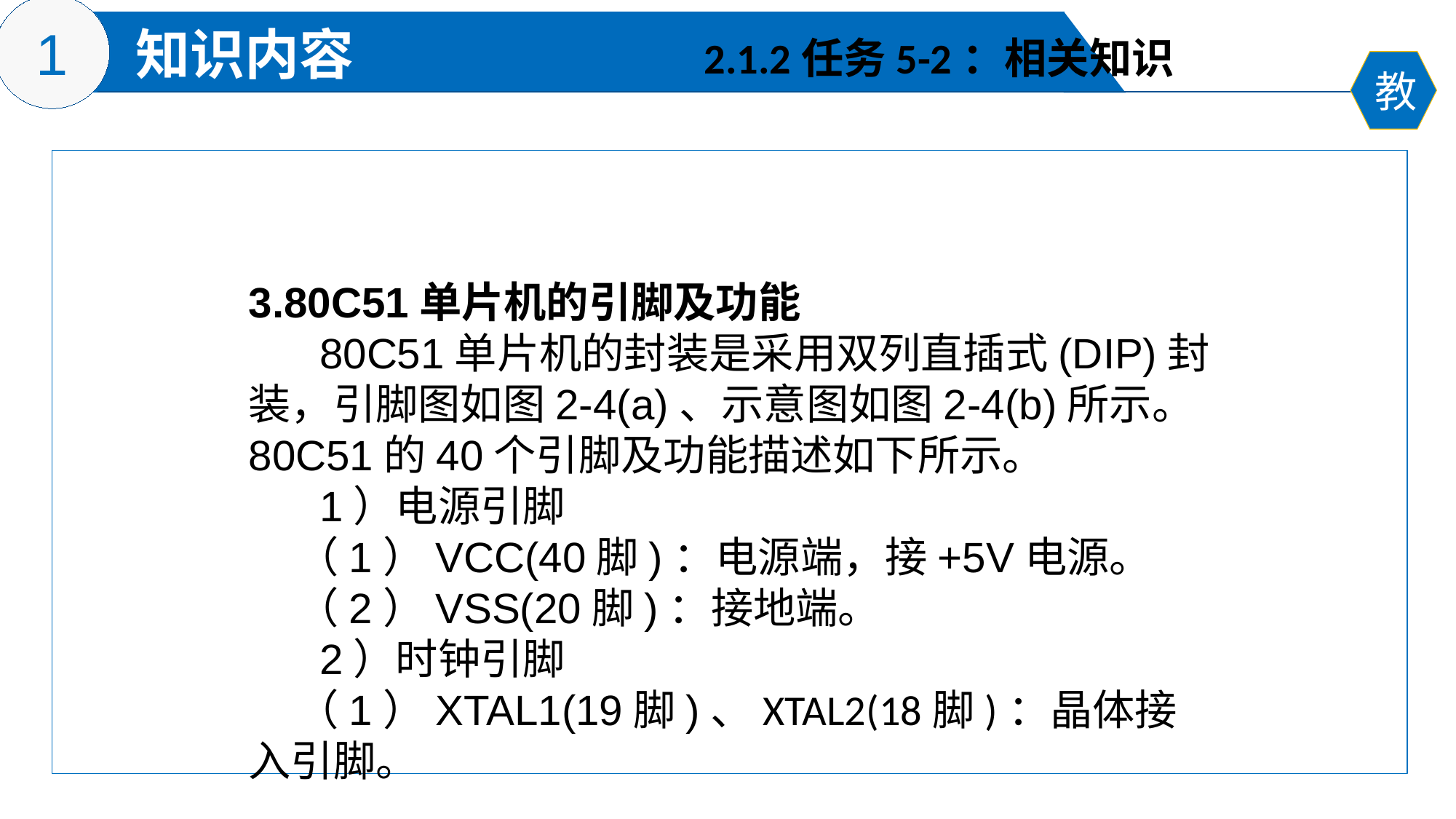

2.1.2任务5-2：相关知识

3.80C51单片机的引脚及功能
      80C51单片机的封装是采用双列直插式(DIP)封装，引脚图如图2-4(a)、示意图如图2-4(b)所示。80C51的40个引脚及功能描述如下所示。
      1）电源引脚
    （1）VCC(40脚)：电源端，接+5V电源。
    （2）VSS(20脚)：接地端。
      2）时钟引脚
    （1）XTAL1(19脚)、XTAL2(18脚)：晶体接入引脚。